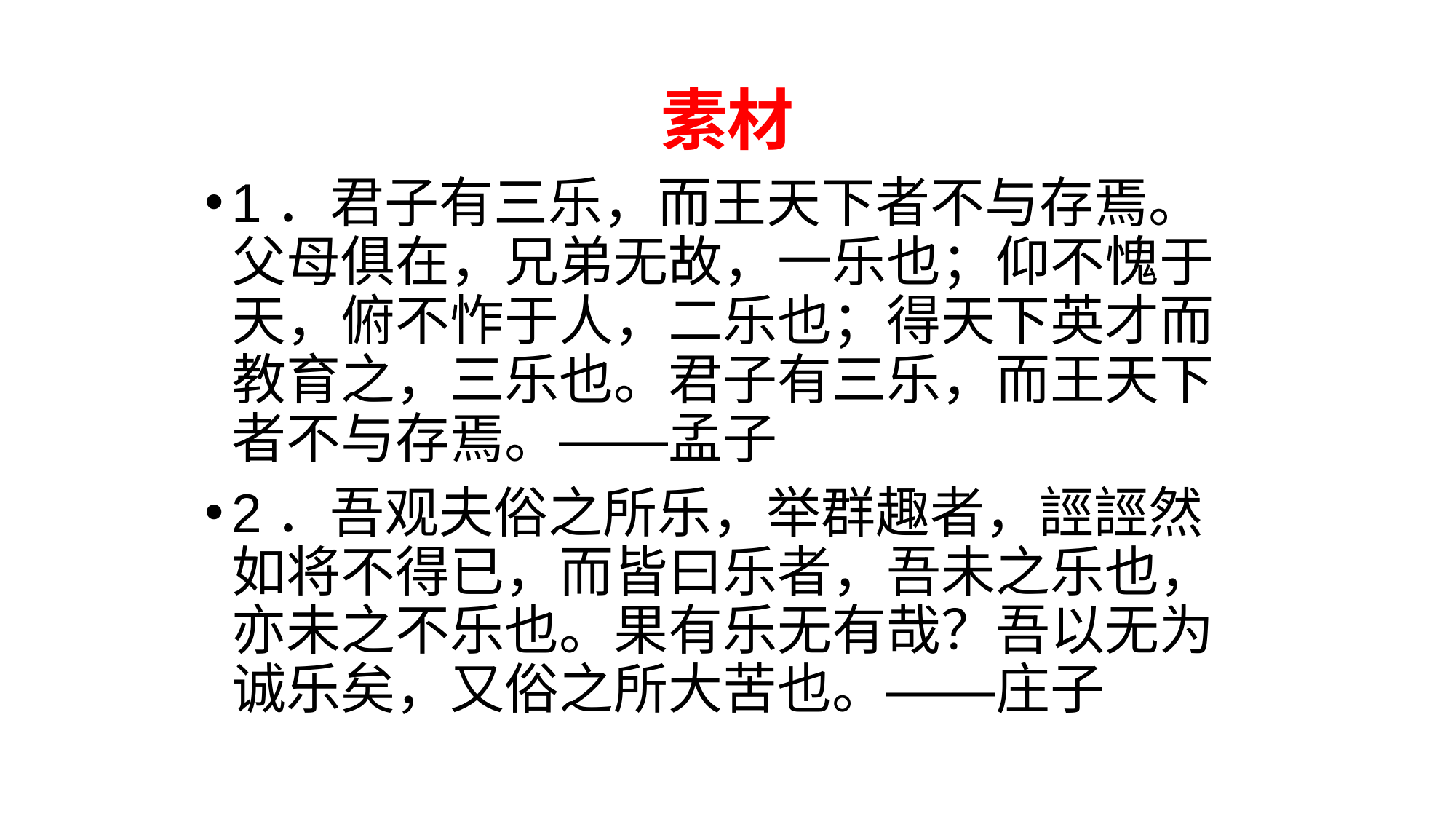

# 素材
1．君子有三乐，而王天下者不与存焉。父母俱在，兄弟无故，一乐也；仰不愧于天，俯不怍于人，二乐也；得天下英才而教育之，三乐也。君子有三乐，而王天下者不与存焉。——孟子
2．吾观夫俗之所乐，举群趣者，誙誙然如将不得已，而皆曰乐者，吾未之乐也，亦未之不乐也。果有乐无有哉？吾以无为诚乐矣，又俗之所大苦也。——庄子